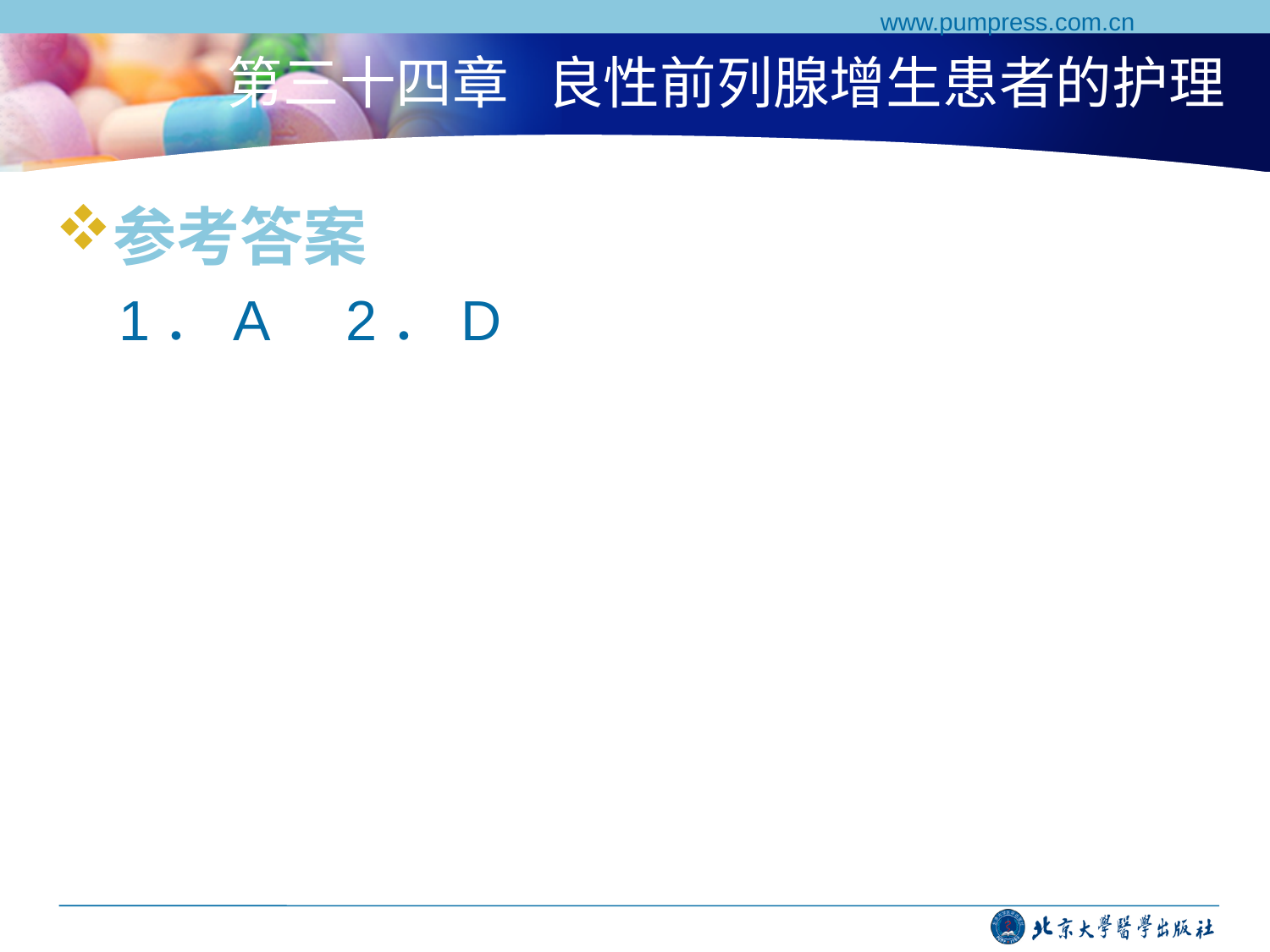

www.pumpress.com.cn
# 第三十四章   良性前列腺增生患者的护理
参考答案
1．A     2．D